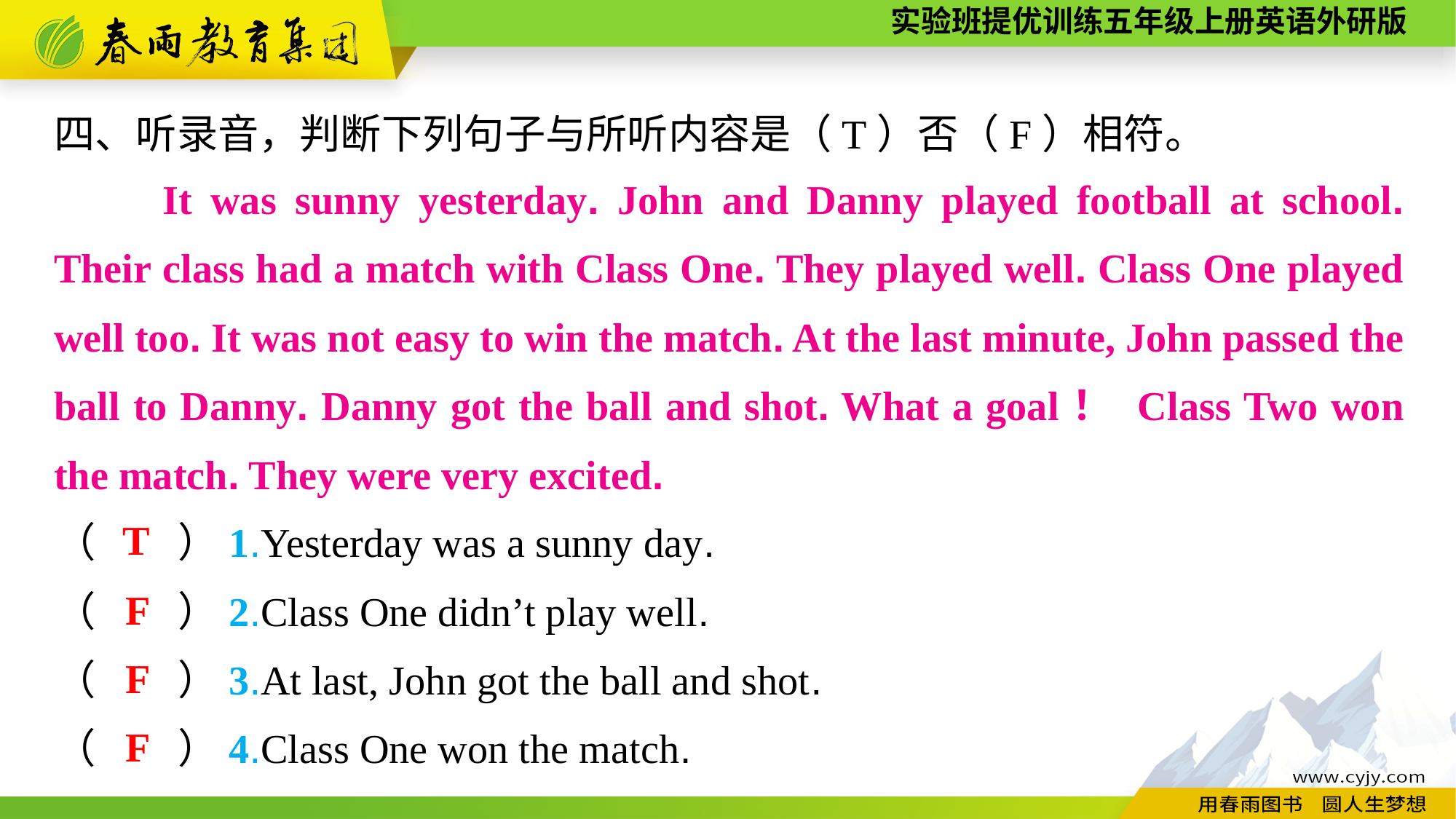

四、听录音，判断下列句子与所听内容是（T）否（F）相符。
　　It was sunny yesterday. John and Danny played football at school. Their class had a match with Class One. They played well. Class One played well too. It was not easy to win the match. At the last minute, John passed the ball to Danny. Danny got the ball and shot. What a goal！ Class Two won the match. They were very excited.
T
（　　）1.Yesterday was a sunny day.
（　　）2.Class One didn’t play well.
（　　）3.At last, John got the ball and shot.
（　　）4.Class One won the match.
F
F
F